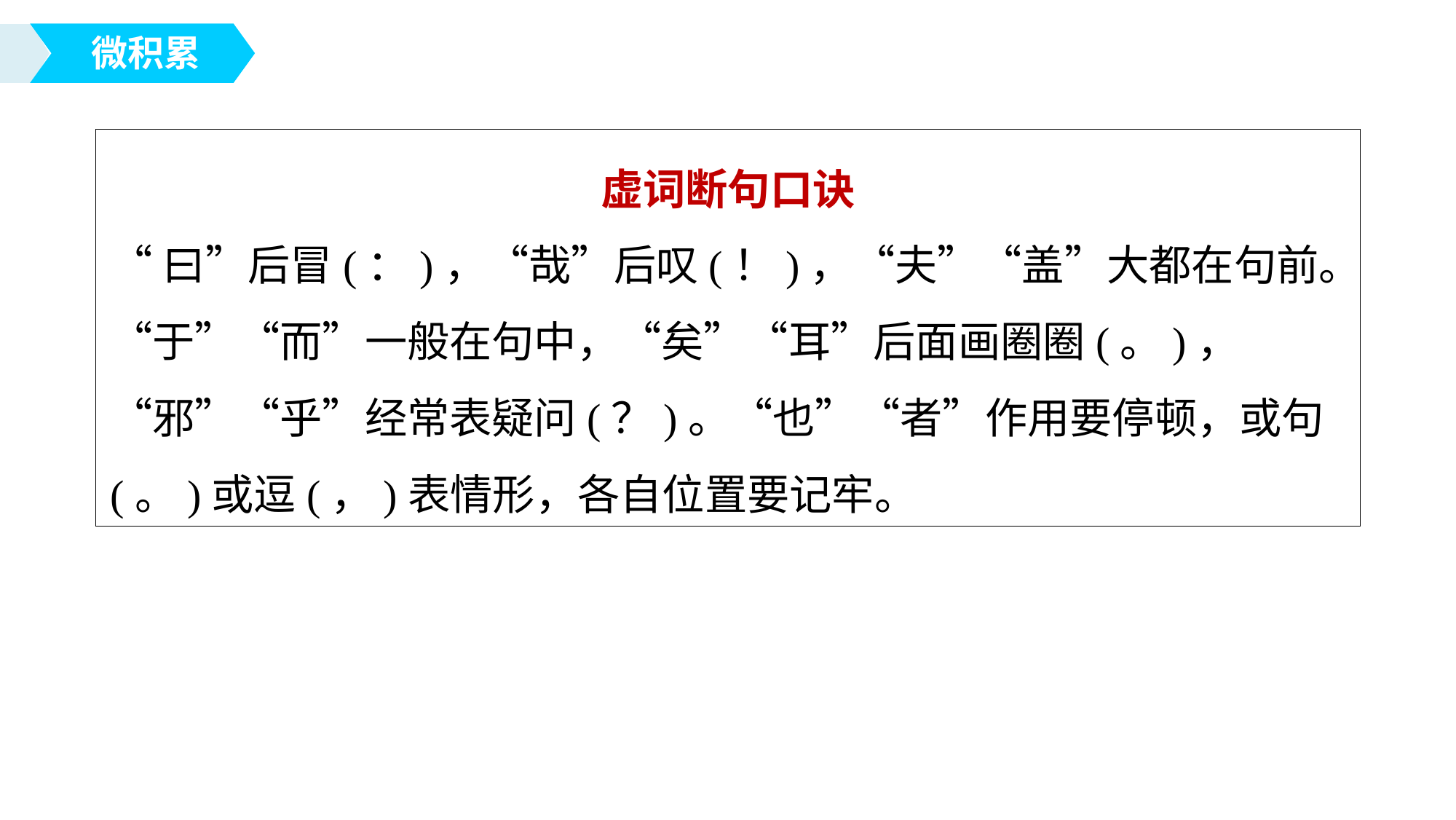

微积累

虚词断句口诀
“曰”后冒(：)，“哉”后叹(！)，“夫”“盖”大都在句前。“于”“而”一般在句中，“矣”“耳”后面画圈圈(。)，“邪”“乎”经常表疑问(？)。“也”“者”作用要停顿，或句(。)或逗(，)表情形，各自位置要记牢。